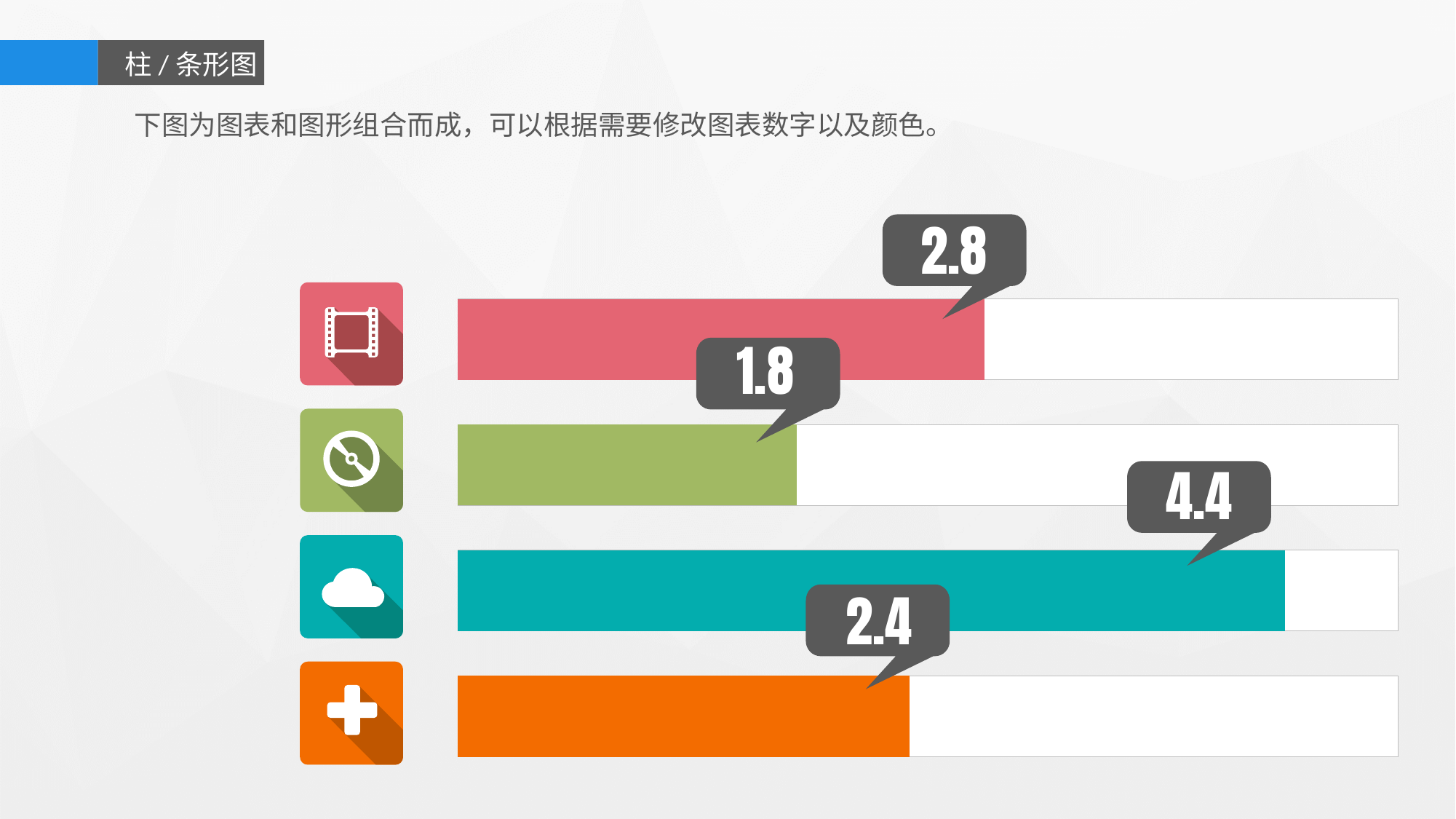

柱/条形图
下图为图表和图形组合而成，可以根据需要修改图表数字以及颜色。

2.8

### Chart

| Category | 系列 1 | 系列 2 |
|---|---|---|
| 类别 1 | 5.0 | 2.4 |
| 类别 2 | 5.0 | 4.4 |
| 类别 3 | 5.0 | 1.8 |
| 类别 4 | 5.0 | 2.8 |

1.8

4.4

2.4